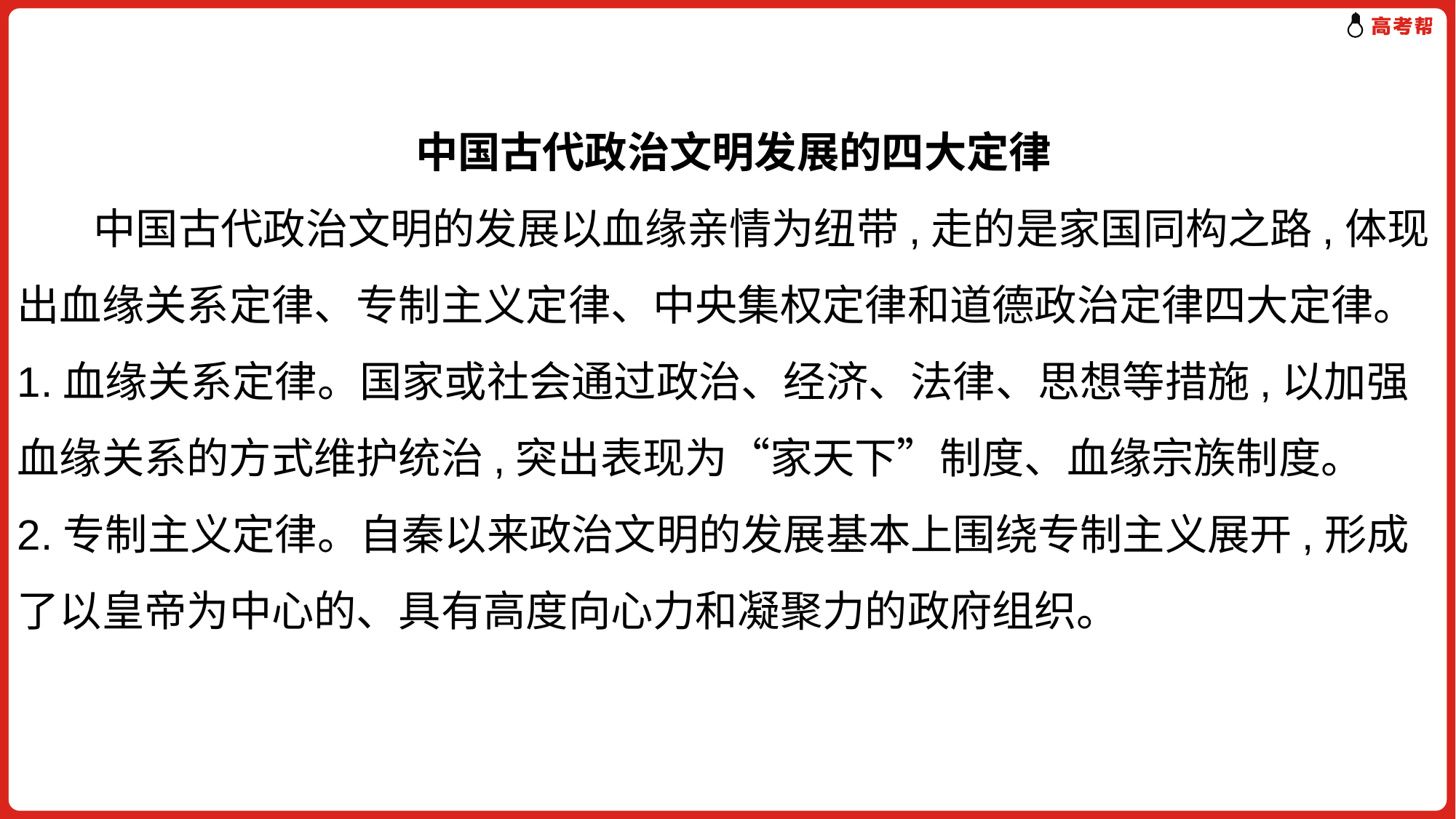

中国古代政治文明发展的四大定律
       中国古代政治文明的发展以血缘亲情为纽带,走的是家国同构之路,体现
出血缘关系定律、专制主义定律、中央集权定律和道德政治定律四大定律。
1.血缘关系定律。国家或社会通过政治、经济、法律、思想等措施,以加强
血缘关系的方式维护统治,突出表现为“家天下”制度、血缘宗族制度。
2.专制主义定律。自秦以来政治文明的发展基本上围绕专制主义展开,形成
了以皇帝为中心的、具有高度向心力和凝聚力的政府组织。